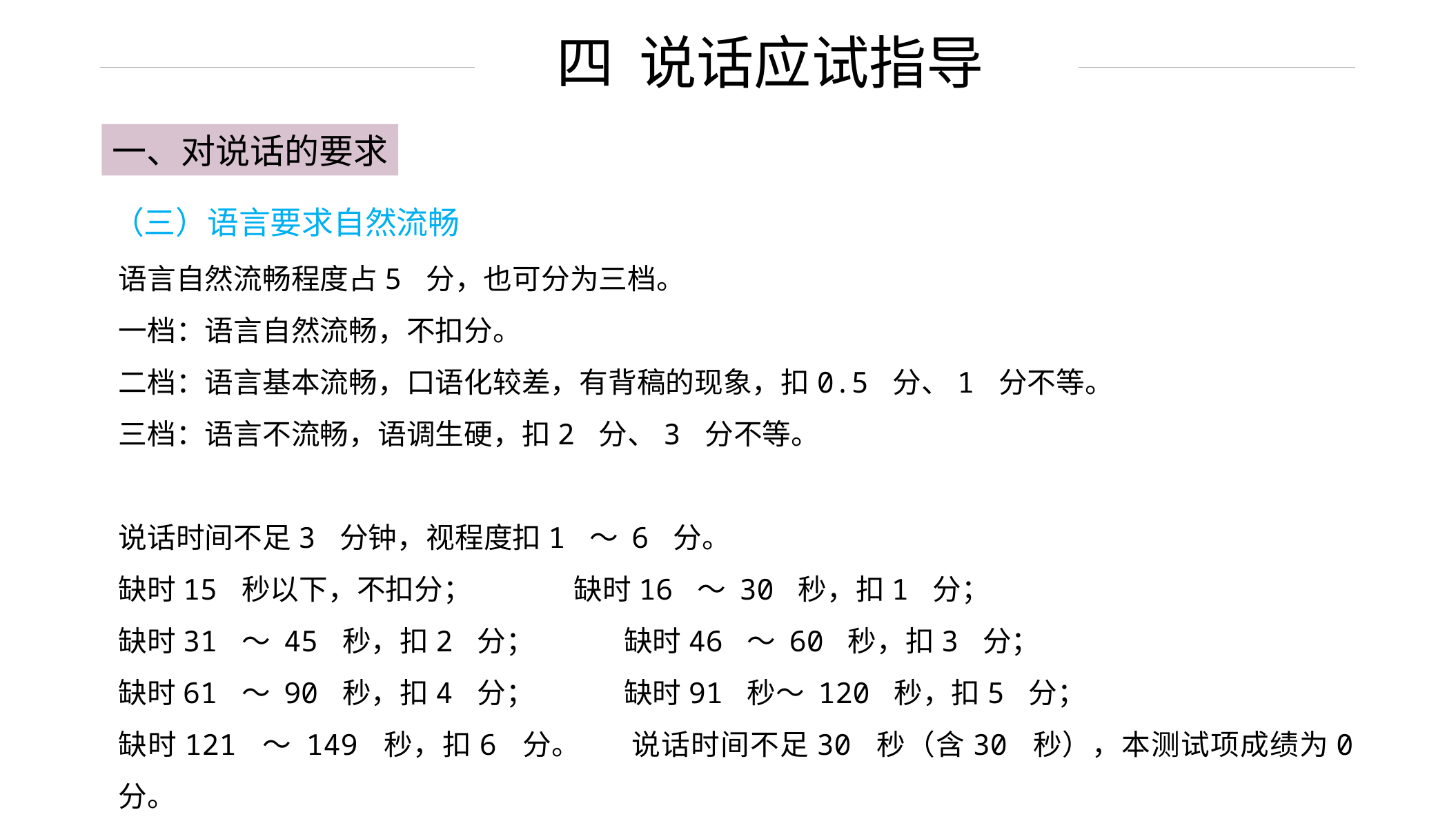

四  说话应试指导
一、对说话的要求
（三）语言要求自然流畅
语言自然流畅程度占5 分，也可分为三档。
一档：语言自然流畅，不扣分。
二档：语言基本流畅，口语化较差，有背稿的现象，扣0.5 分、1 分不等。
三档：语言不流畅，语调生硬，扣2 分、3 分不等。

说话时间不足3 分钟，视程度扣1 ～ 6 分。
缺时15 秒以下，不扣分；                缺时16 ～ 30 秒，扣1 分；
缺时31 ～ 45 秒，扣2 分；              缺时46 ～ 60 秒，扣3 分；
缺时61 ～ 90 秒，扣4 分；              缺时91 秒～ 120 秒，扣5 分；
缺时121 ～ 149 秒，扣6 分。       说话时间不足30 秒（含30 秒），本测试项成绩为0 分。